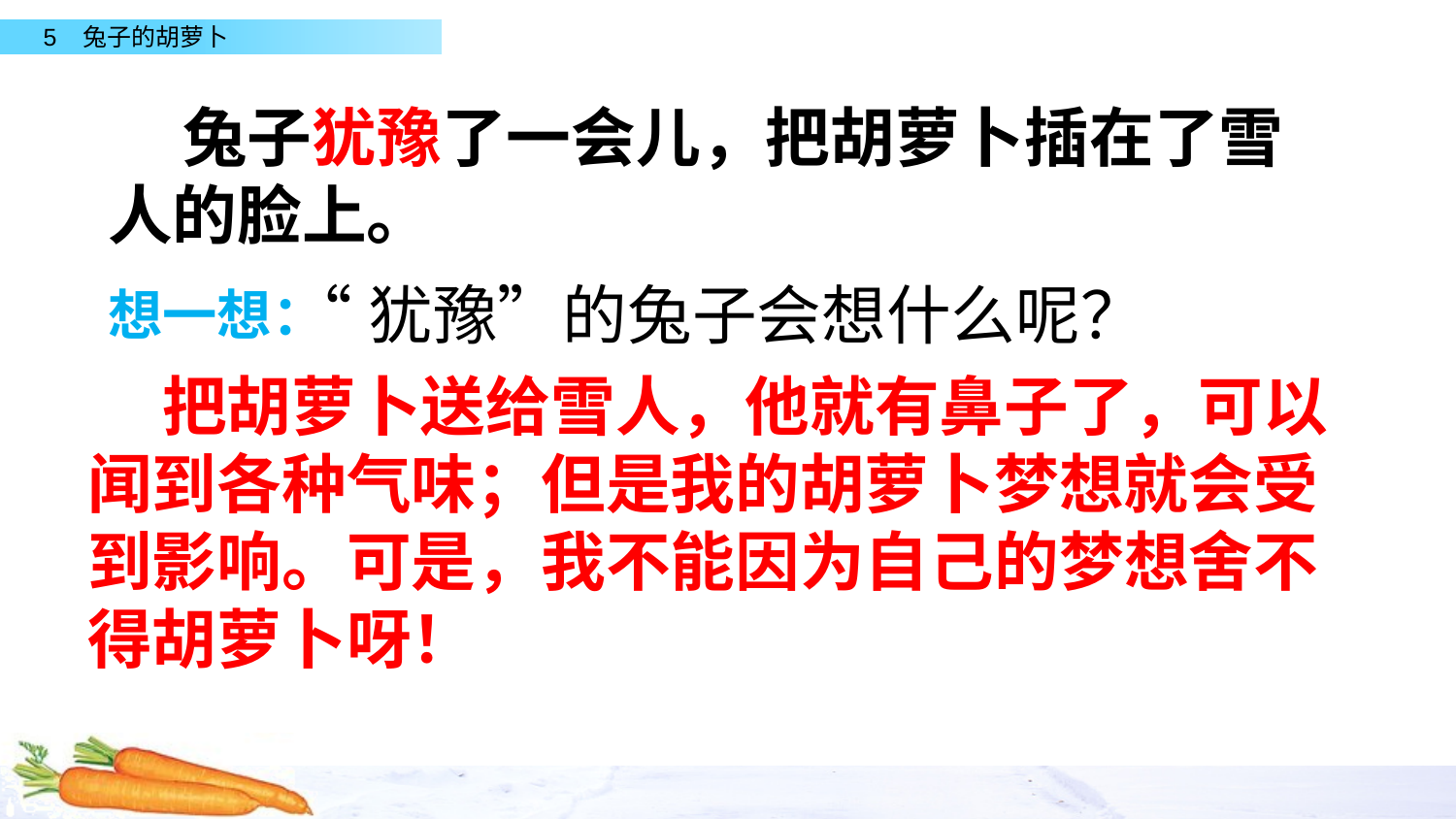

兔子犹豫了一会儿，把胡萝卜插在了雪人的脸上。
“犹豫”的兔子会想什么呢？
想一想：
    把胡萝卜送给雪人，他就有鼻子了，可以闻到各种气味；但是我的胡萝卜梦想就会受到影响。可是，我不能因为自己的梦想舍不得胡萝卜呀！